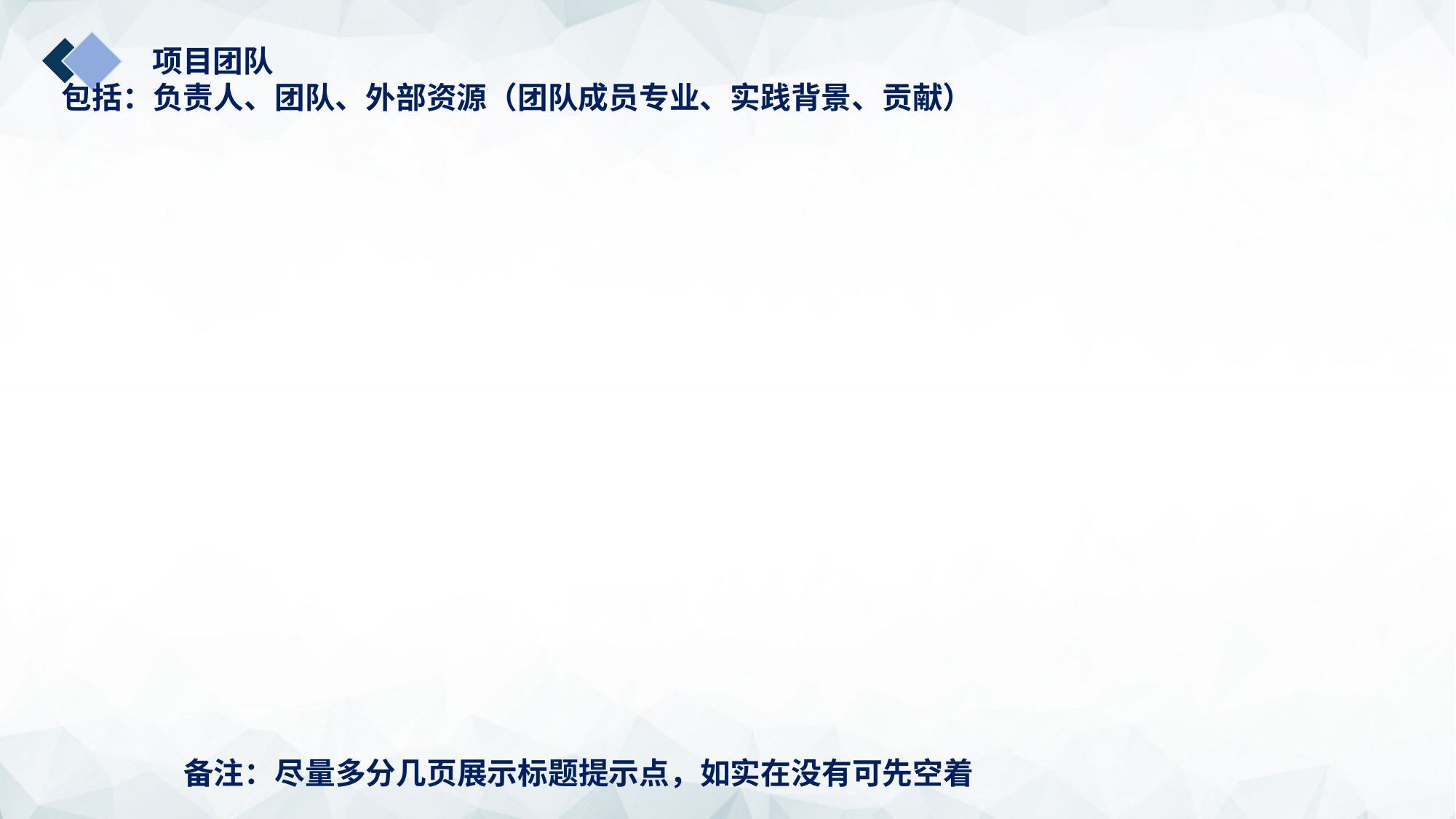

项目团队
                                                                                       包括：负责人、团队、外部资源（团队成员专业、实践背景、贡献）

备注：尽量多分几页展示标题提示点，如实在没有可先空着